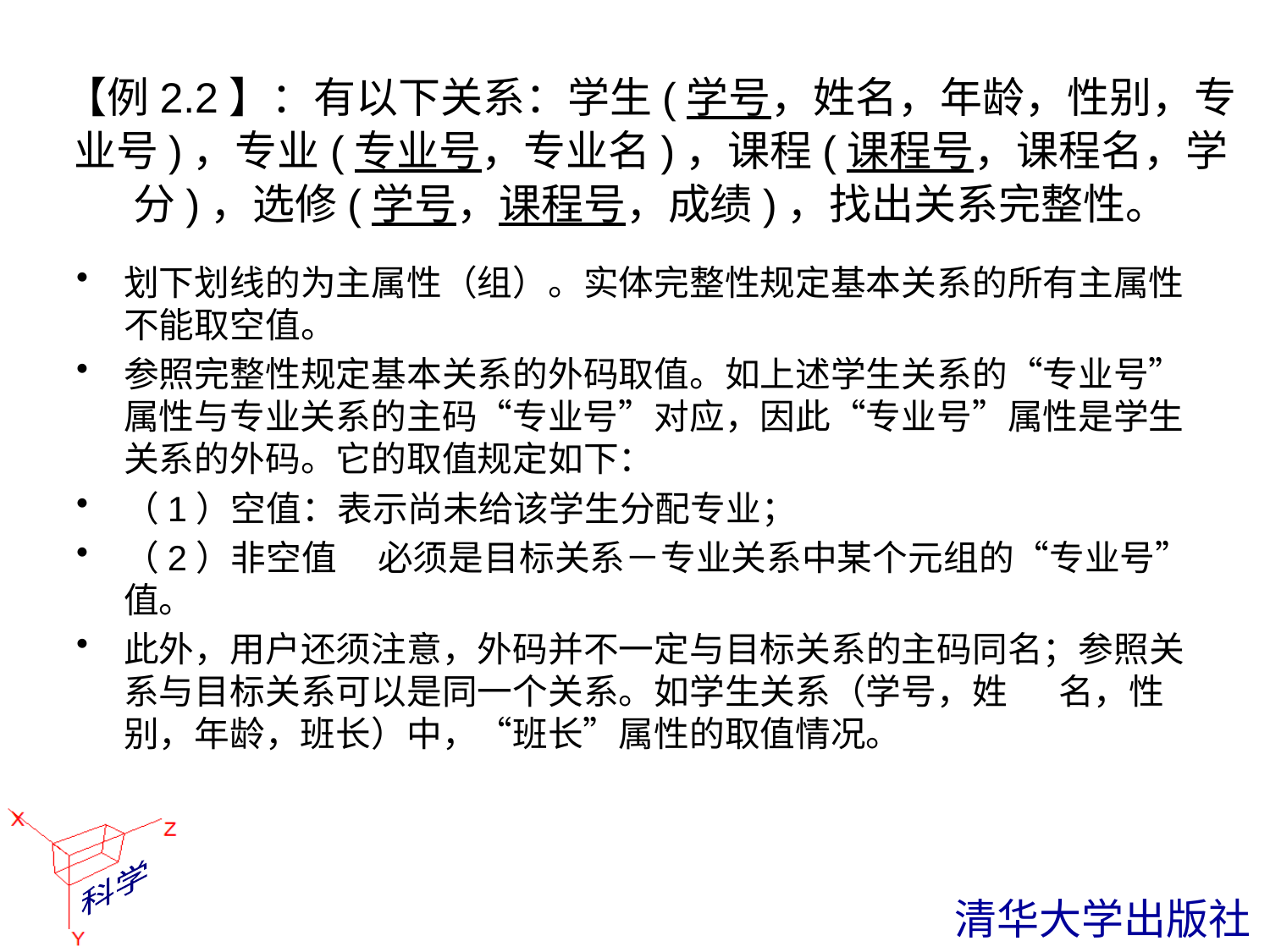

# 【例2.2】：有以下关系：学生(学号，姓名，年龄，性别，专业号)，专业(专业号，专业名)，课程(课程号，课程名，学分)，选修(学号，课程号，成绩)，找出关系完整性。
划下划线的为主属性（组）。实体完整性规定基本关系的所有主属性不能取空值。
参照完整性规定基本关系的外码取值。如上述学生关系的“专业号”属性与专业关系的主码“专业号”对应，因此“专业号”属性是学生关系的外码。它的取值规定如下：
（1）空值：表示尚未给该学生分配专业；
（2）非空值	必须是目标关系－专业关系中某个元组的“专业号”值。
此外，用户还须注意，外码并不一定与目标关系的主码同名；参照关系与目标关系可以是同一个关系。如学生关系（学号，姓　  名，性别，年龄，班长）中，“班长”属性的取值情况。
      清华大学出版社